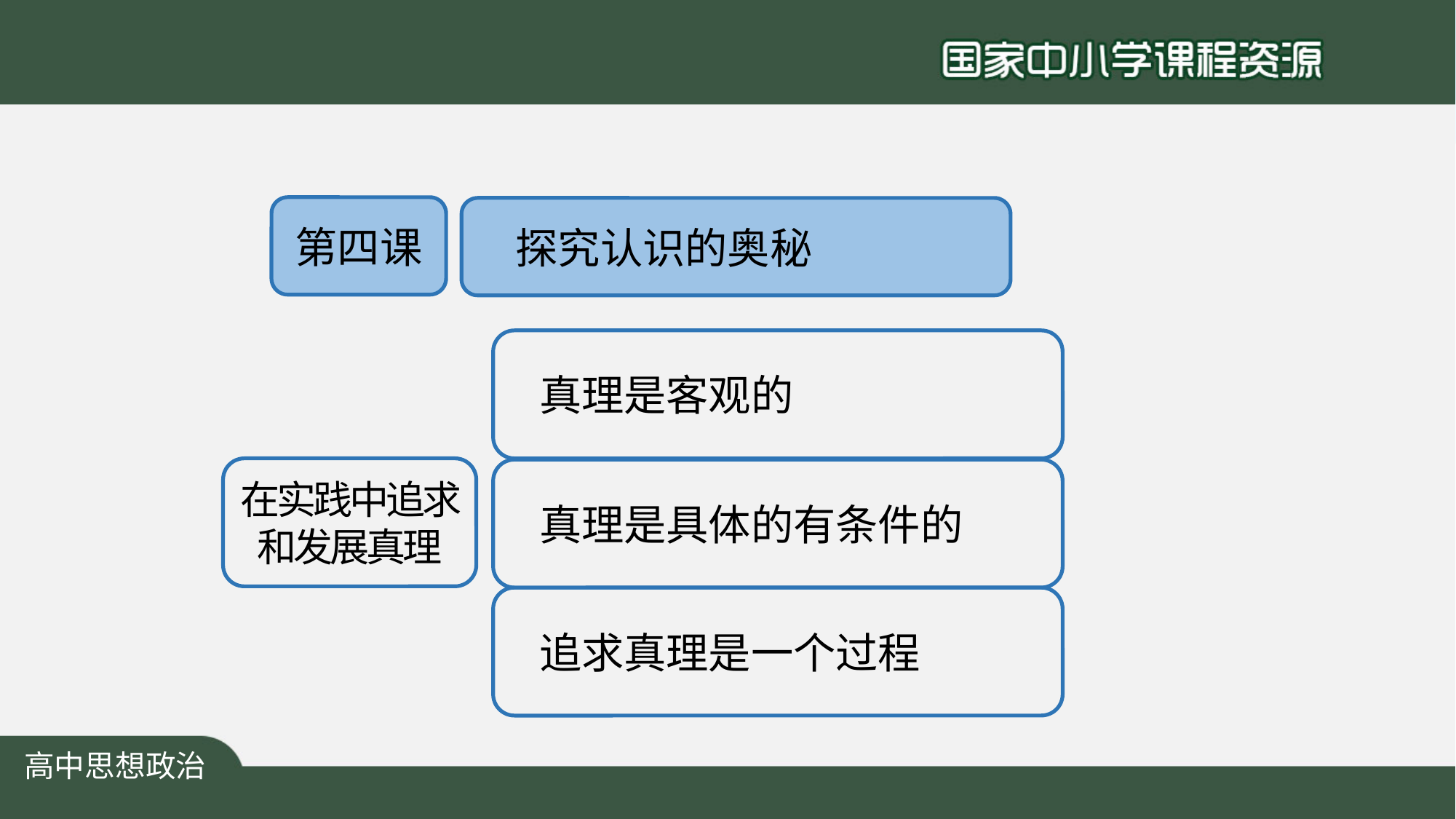

第四课
   探究认识的奥秘
  真理是客观的
在实践中追求和发展真理
  真理是具体的有条件的
  追求真理是一个过程